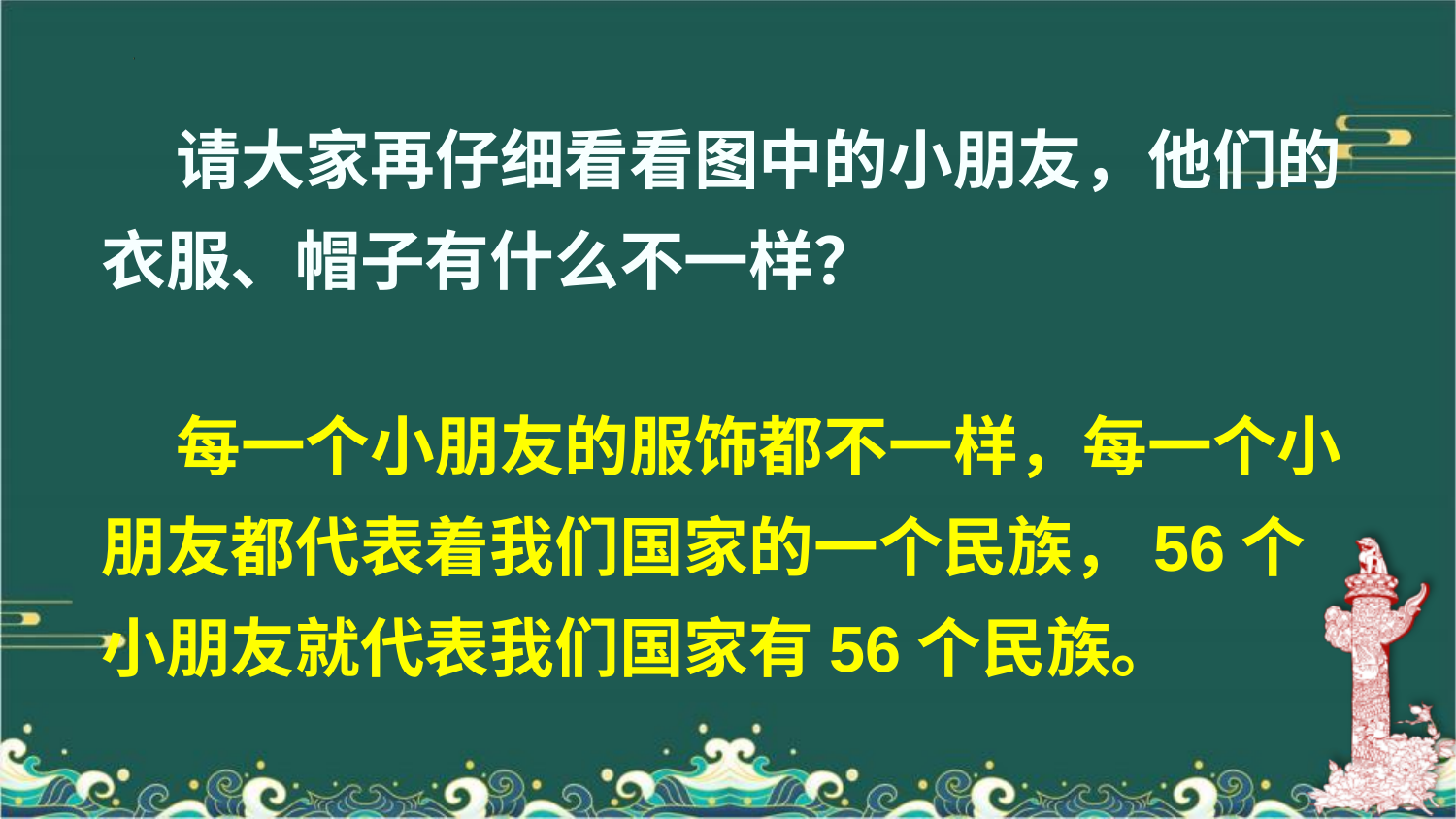

请大家再仔细看看图中的小朋友，他们的衣服、帽子有什么不一样？
    每一个小朋友的服饰都不一样，每一个小朋友都代表着我们国家的一个民族，56个小朋友就代表我们国家有56个民族。